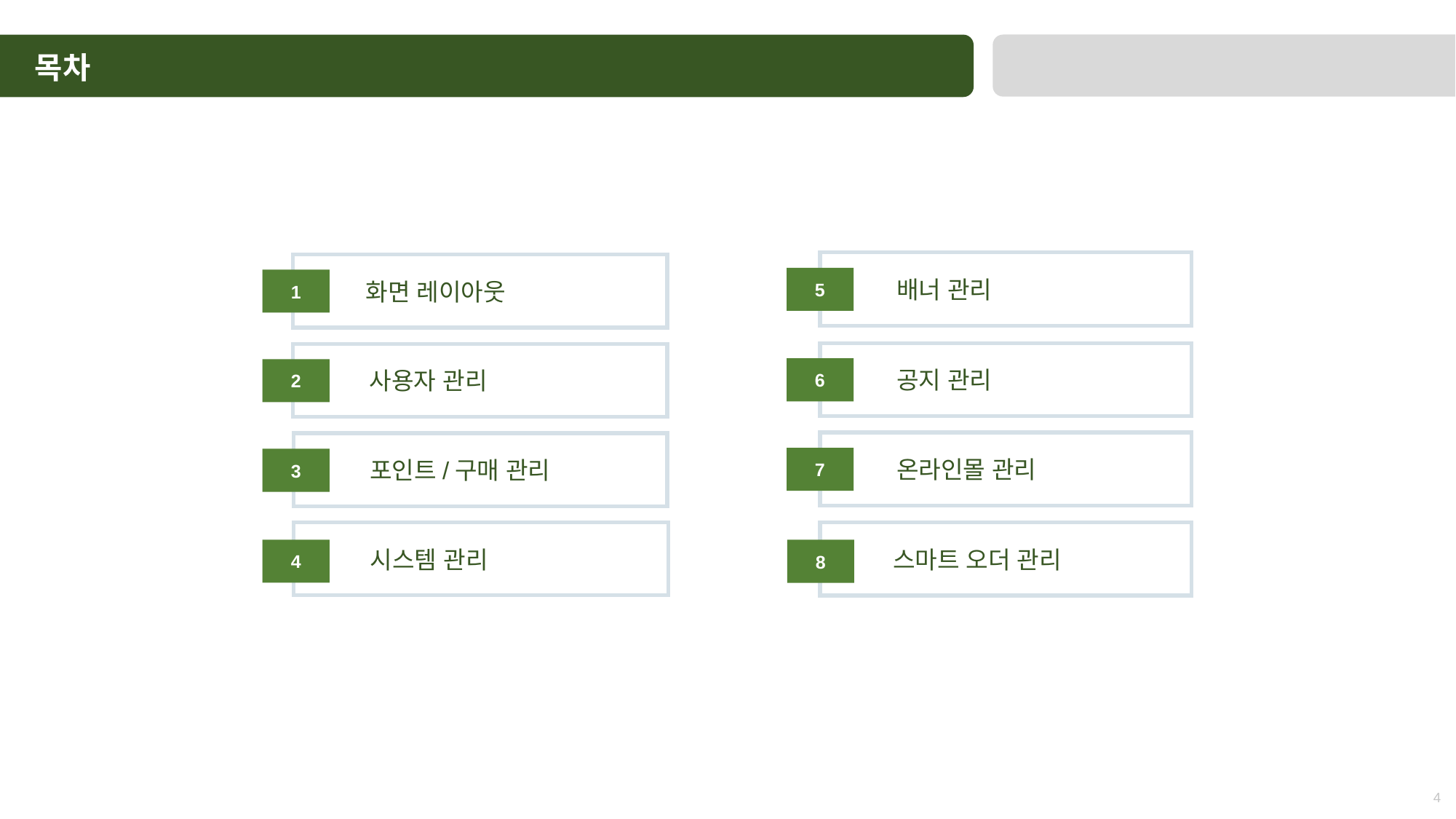

목차
    배너 관리
    화면 레이아웃
5
1
    공지 관리
    사용자 관리
6
2
    온라인몰 관리
    포인트/구매 관리
7
3
    시스템 관리
    스마트 오더 관리
4
8
4